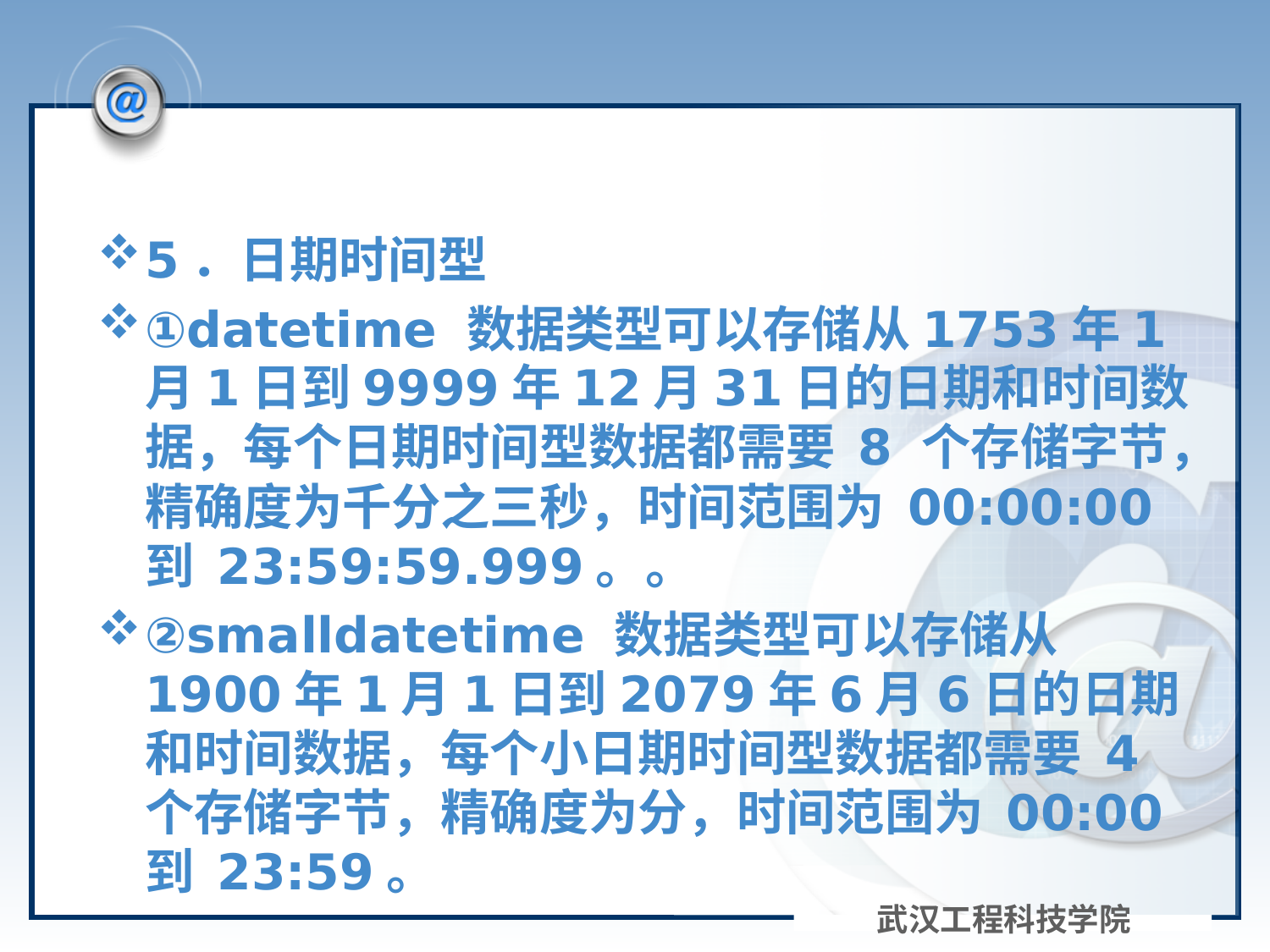

5．日期时间型
①datetime 数据类型可以存储从1753年1月1日到9999年12月31日的日期和时间数据，每个日期时间型数据都需要 8 个存储字节，精确度为千分之三秒，时间范围为 00:00:00 到 23:59:59.999。。
②smalldatetime 数据类型可以存储从1900年1月1日到2079年6月6日的日期和时间数据，每个小日期时间型数据都需要 4 个存储字节，精确度为分，时间范围为 00:00到 23:59。
武汉工程科技学院